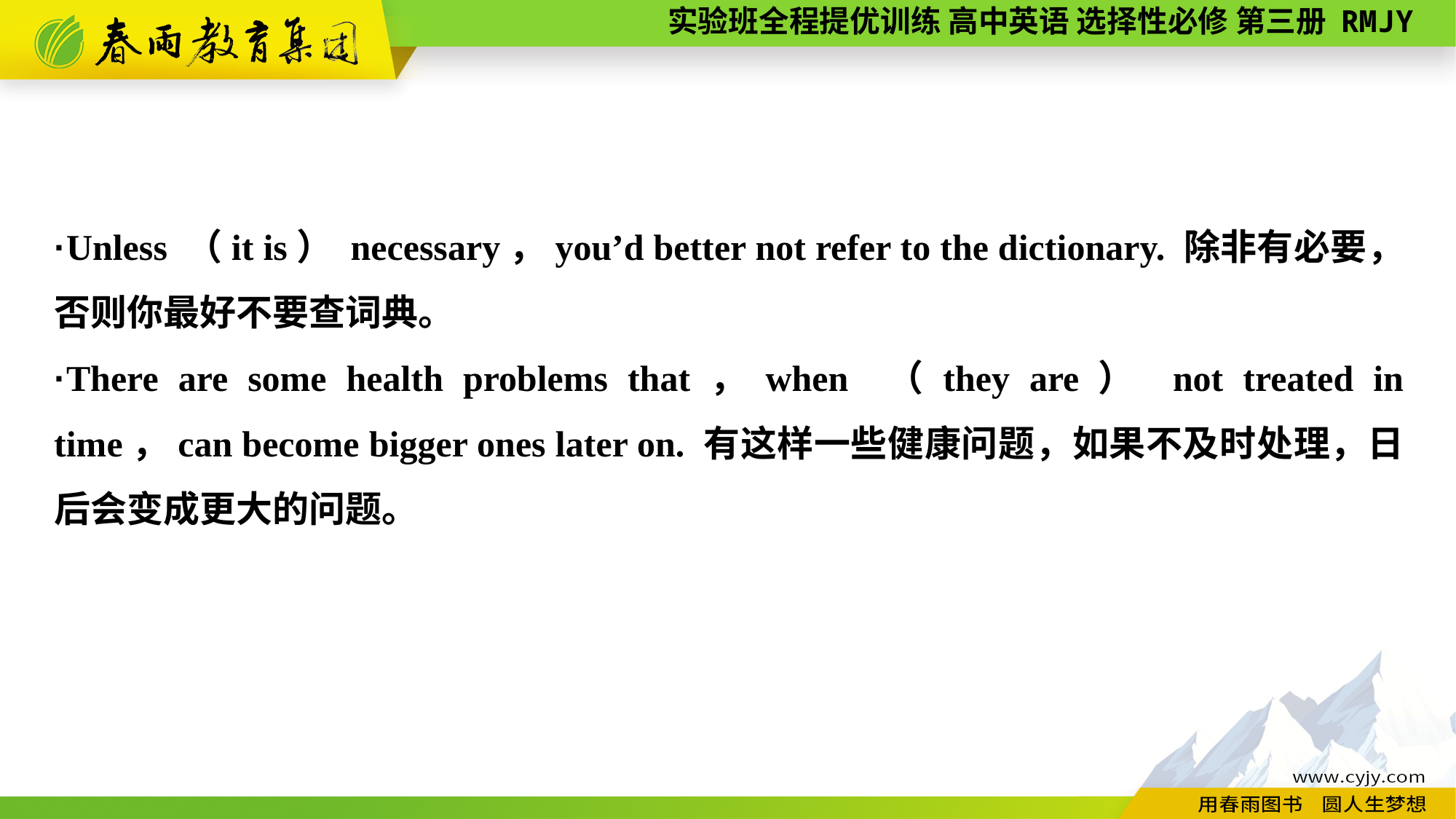

·Unless （it is） necessary，you’d better not refer to the dictionary. 除非有必要，否则你最好不要查词典。
·There are some health problems that，when （they are） not treated in time，can become bigger ones later on. 有这样一些健康问题，如果不及时处理，日后会变成更大的问题。